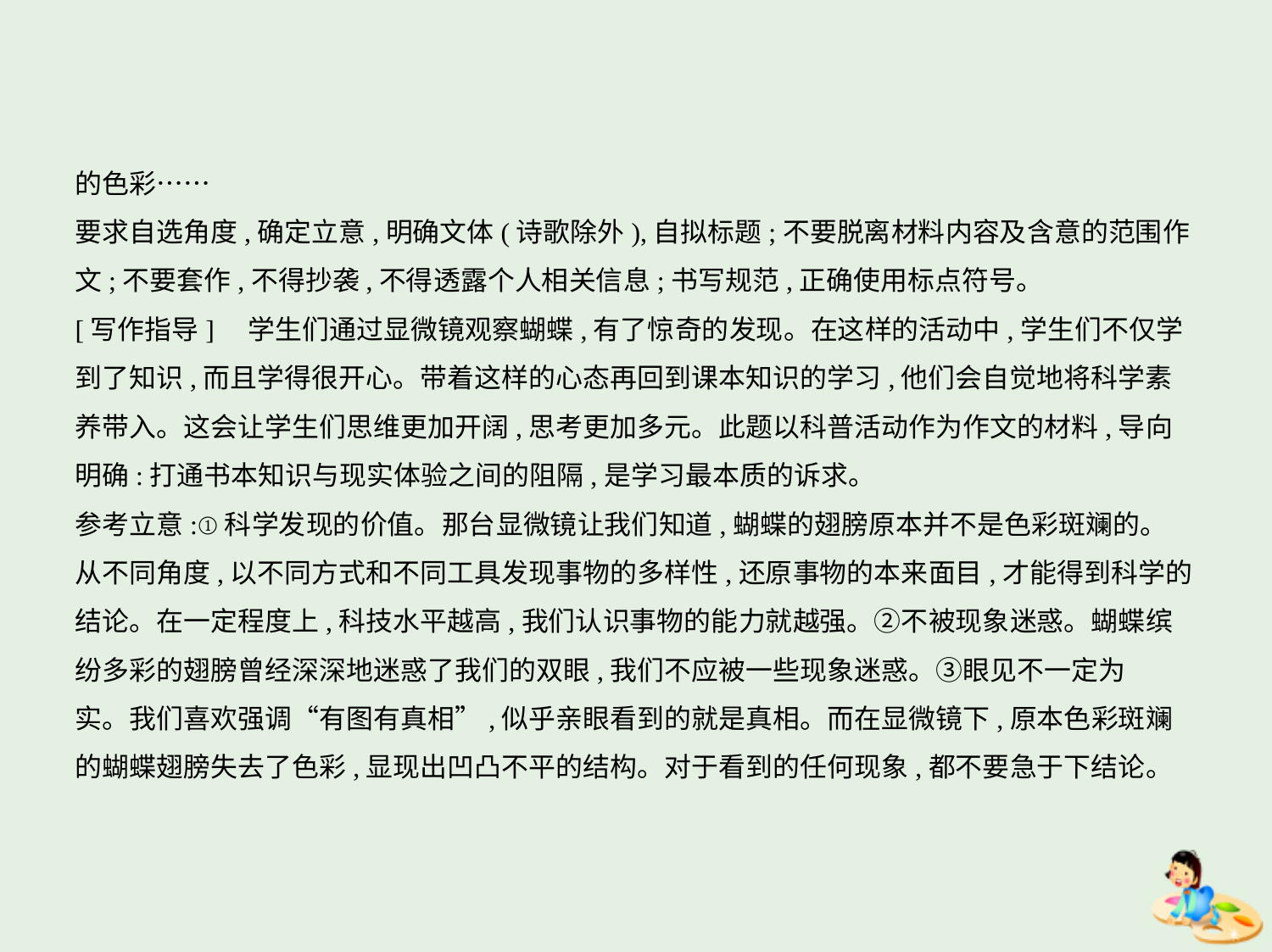

的色彩……
要求自选角度,确定立意,明确文体(诗歌除外),自拟标题;不要脱离材料内容及含意的范围作
文;不要套作,不得抄袭,不得透露个人相关信息;书写规范,正确使用标点符号。
[写作指导]　学生们通过显微镜观察蝴蝶,有了惊奇的发现。在这样的活动中,学生们不仅学
到了知识,而且学得很开心。带着这样的心态再回到课本知识的学习,他们会自觉地将科学素
养带入。这会让学生们思维更加开阔,思考更加多元。此题以科普活动作为作文的材料,导向
明确:打通书本知识与现实体验之间的阻隔,是学习最本质的诉求。
参考立意:①科学发现的价值。那台显微镜让我们知道,蝴蝶的翅膀原本并不是色彩斑斓的。
从不同角度,以不同方式和不同工具发现事物的多样性,还原事物的本来面目,才能得到科学的
结论。在一定程度上,科技水平越高,我们认识事物的能力就越强。②不被现象迷惑。蝴蝶缤
纷多彩的翅膀曾经深深地迷惑了我们的双眼,我们不应被一些现象迷惑。③眼见不一定为
实。我们喜欢强调“有图有真相”,似乎亲眼看到的就是真相。而在显微镜下,原本色彩斑斓
的蝴蝶翅膀失去了色彩,显现出凹凸不平的结构。对于看到的任何现象,都不要急于下结论。